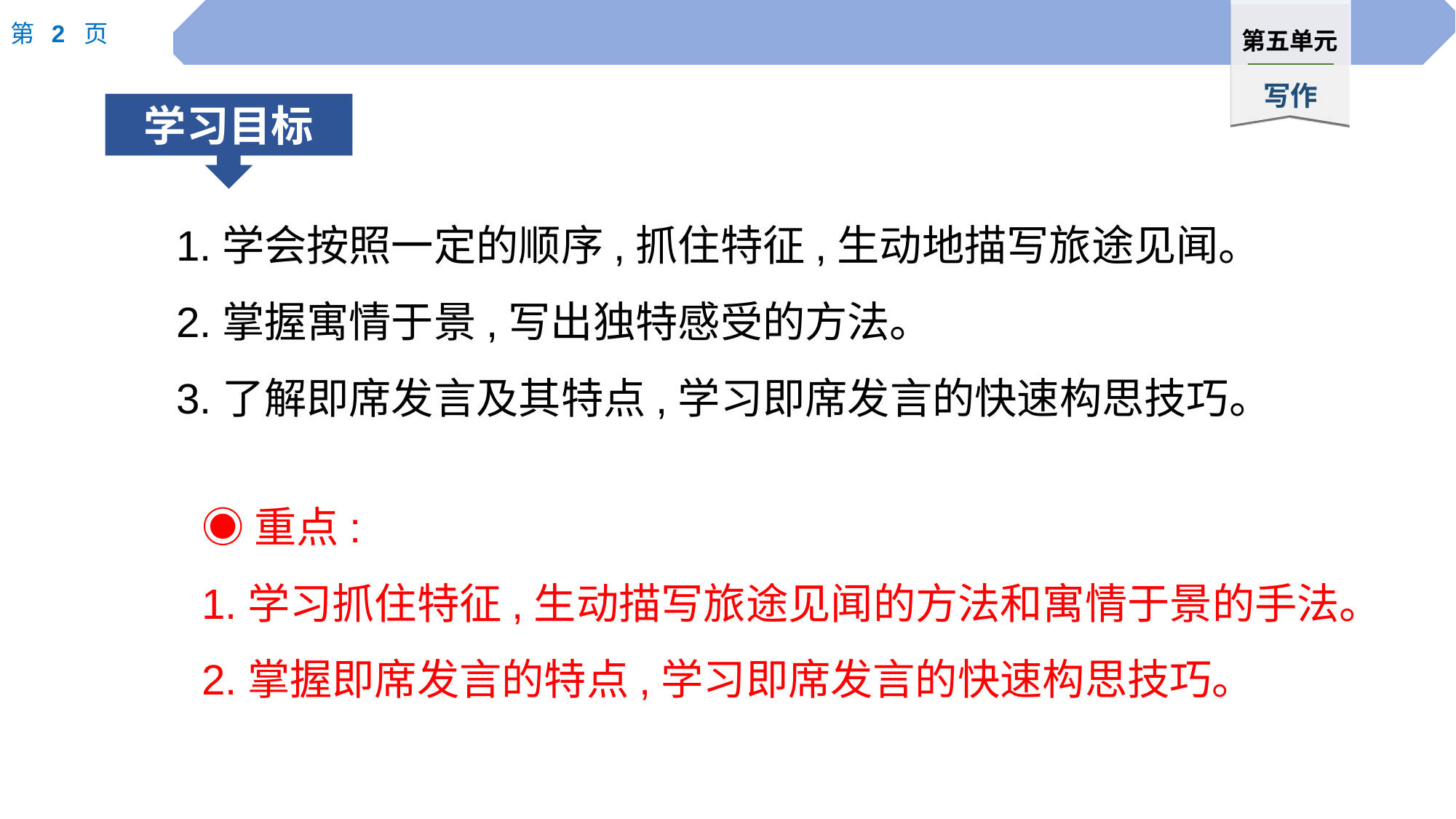

1.学会按照一定的顺序,抓住特征,生动地描写旅途见闻。
2.掌握寓情于景,写出独特感受的方法。
3.了解即席发言及其特点,学习即席发言的快速构思技巧。
◉重点:
1.学习抓住特征,生动描写旅途见闻的方法和寓情于景的手法。
2.掌握即席发言的特点,学习即席发言的快速构思技巧。